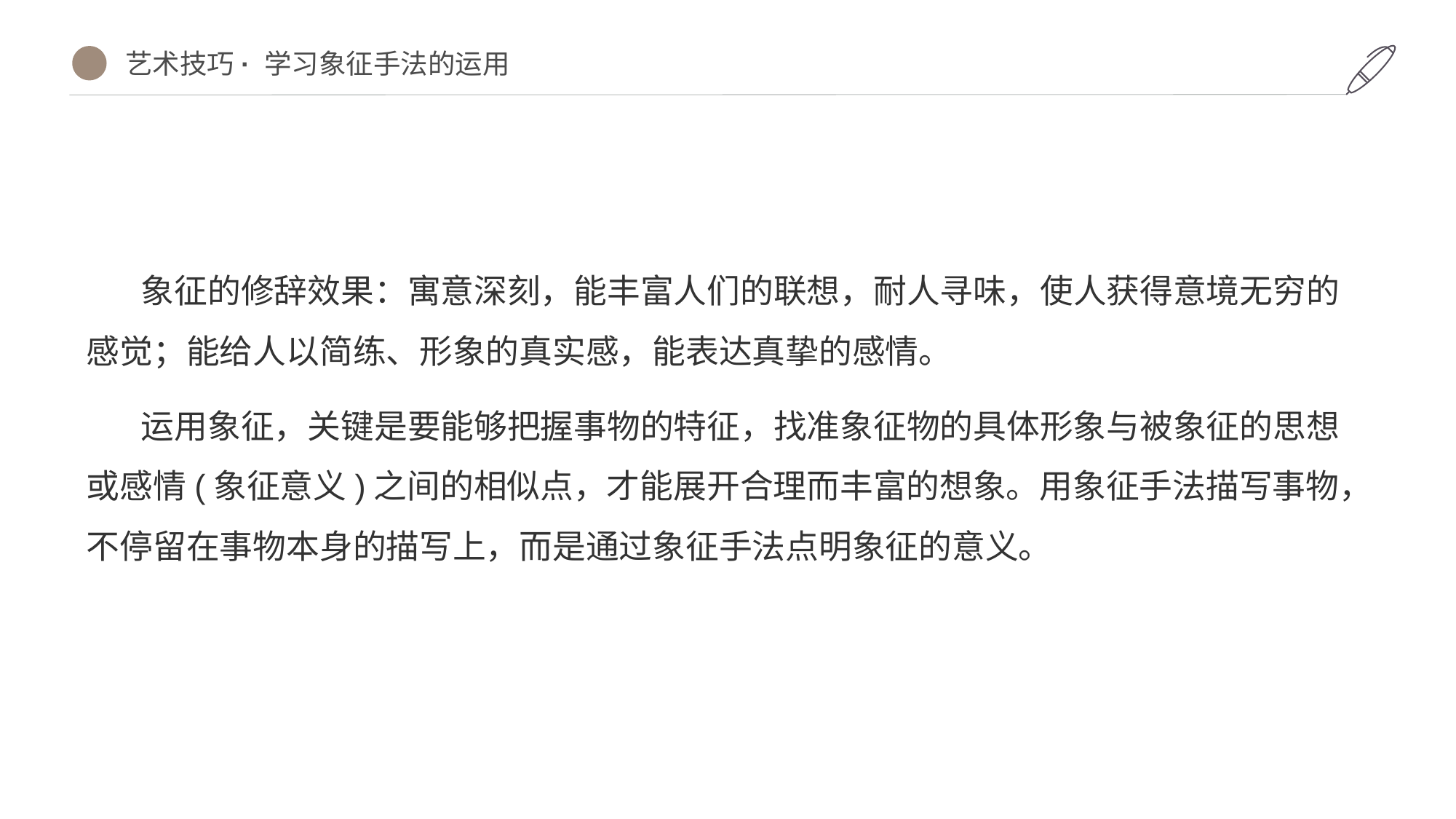

艺术技巧· 学习象征手法的运用

象征的修辞效果：寓意深刻，能丰富人们的联想，耐人寻味，使人获得意境无穷的感觉；能给人以简练、形象的真实感，能表达真挚的感情。
运用象征，关键是要能够把握事物的特征，找准象征物的具体形象与被象征的思想或感情(象征意义)之间的相似点，才能展开合理而丰富的想象。用象征手法描写事物，不停留在事物本身的描写上，而是通过象征手法点明象征的意义。